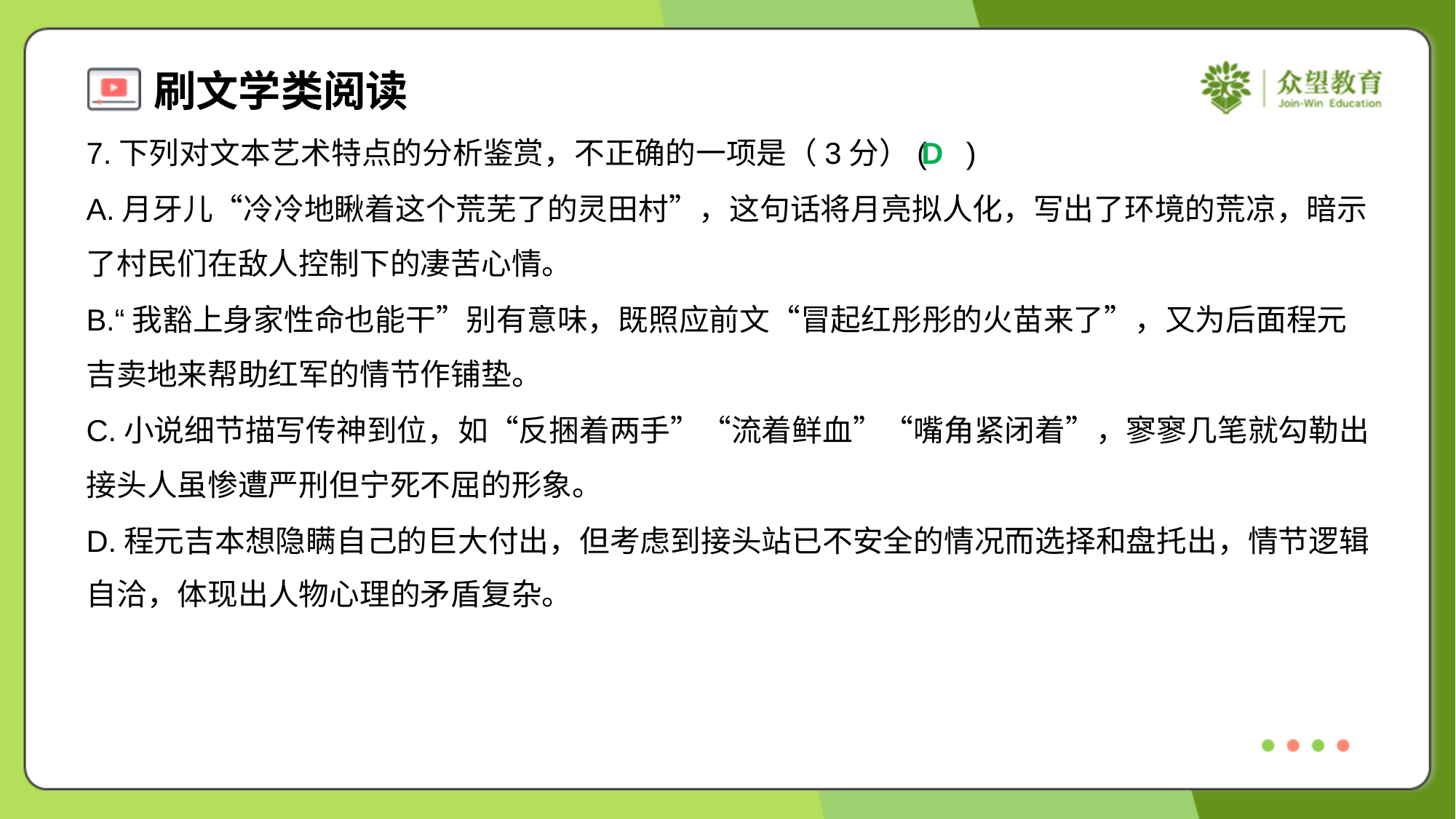

7.下列对文本艺术特点的分析鉴赏，不正确的一项是（3分）(     )
D
A.月牙儿“冷冷地瞅着这个荒芜了的灵田村”，这句话将月亮拟人化，写出了环境的荒凉，暗示
了村民们在敌人控制下的凄苦心情。
B.“我豁上身家性命也能干”别有意味，既照应前文“冒起红彤彤的火苗来了”，又为后面程元
吉卖地来帮助红军的情节作铺垫。
C.小说细节描写传神到位，如“反捆着两手”“流着鲜血”“嘴角紧闭着”，寥寥几笔就勾勒出
接头人虽惨遭严刑但宁死不屈的形象。
D.程元吉本想隐瞒自己的巨大付出，但考虑到接头站已不安全的情况而选择和盘托出，情节逻辑
自洽，体现出人物心理的矛盾复杂。